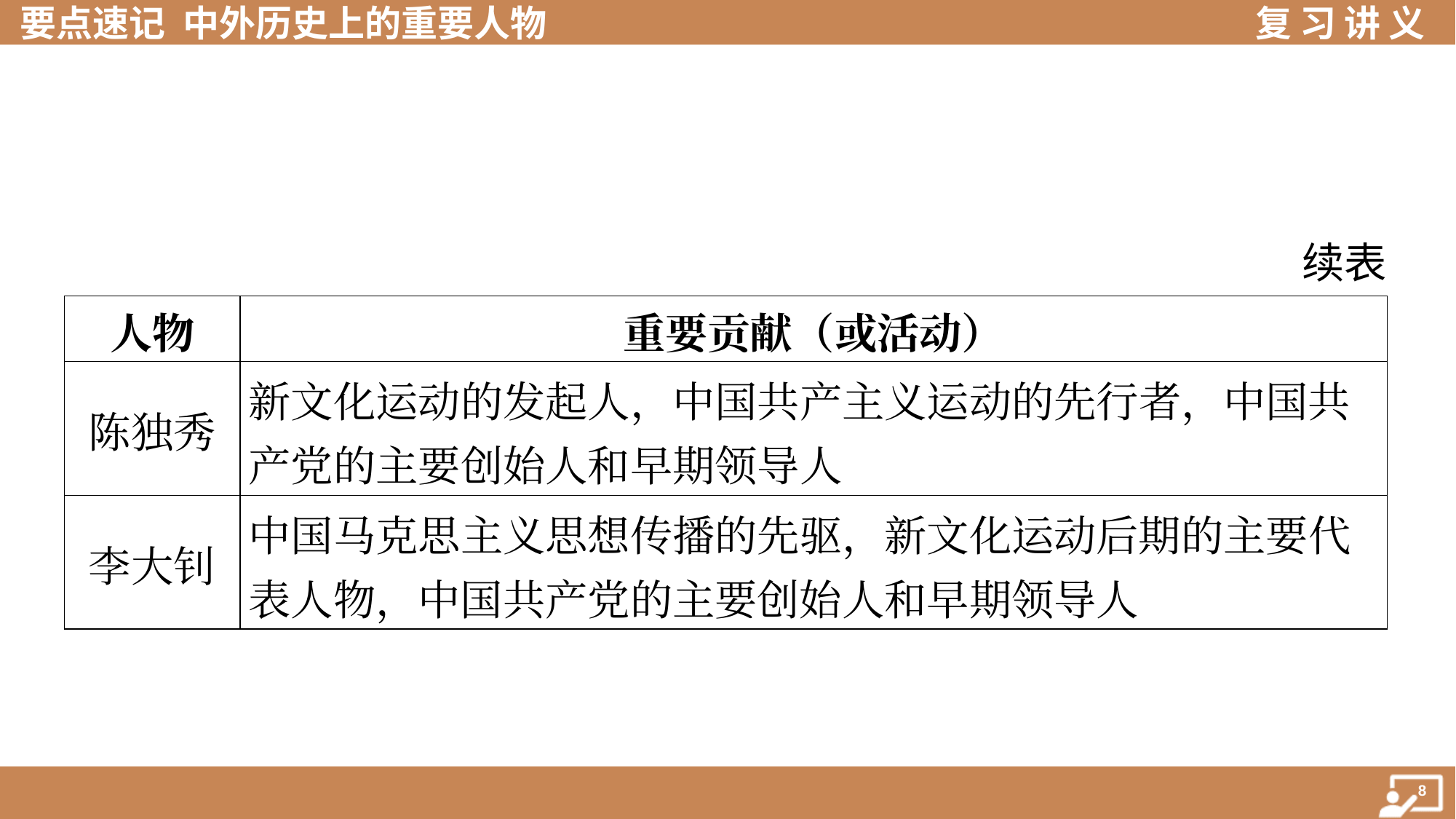

续表
| 人物 | 重要贡献（或活动） |
| --- | --- |
| 陈独秀 | 新文化运动的发起人，中国共产主义运动的先行者，中国共 产党的主要创始人和早期领导人 |
| 李大钊 | 中国马克思主义思想传播的先驱，新文化运动后期的主要代 表人物，中国共产党的主要创始人和早期领导人 |